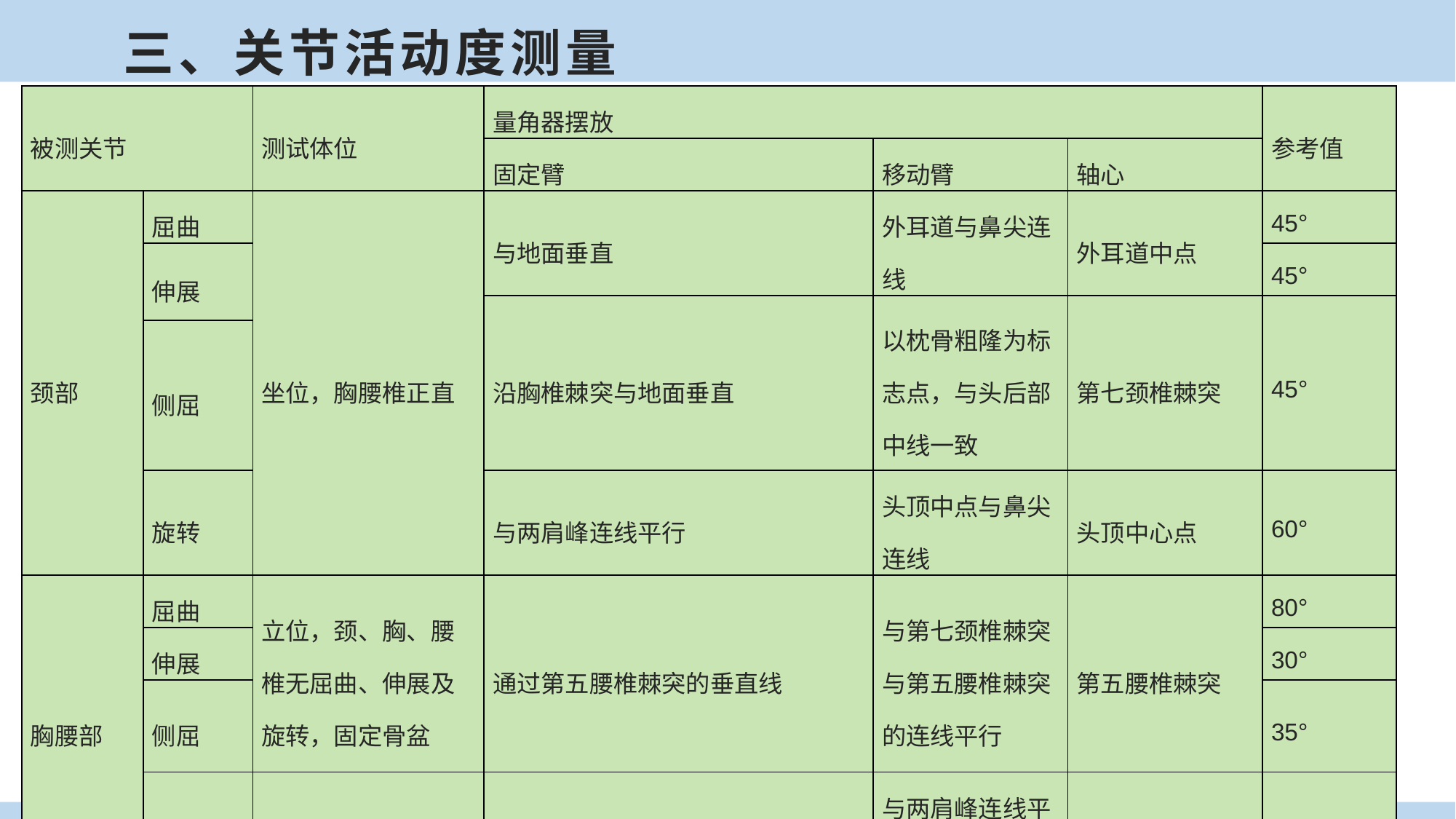

脊柱常见关节活动度测量
三、关节活动度测量
| 被测关节 |  | 测试体位 | 量角器摆放 |  |  | 参考值 |
| --- | --- | --- | --- | --- | --- | --- |
|  |  |  | 固定臂 | 移动臂 | 轴心 |  |
| 颈部 | 屈曲 | 坐位，胸腰椎正直 | 与地面垂直 | 外耳道与鼻尖连线 | 外耳道中点 | 45° |
|  | 伸展 |  |  |  |  | 45° |
|  |  |  | 沿胸椎棘突与地面垂直 | 以枕骨粗隆为标志点，与头后部中线一致 | 第七颈椎棘突 | 45° |
|  | 侧屈 |  |  |  |  |  |
|  | 旋转 |  | 与两肩峰连线平行 | 头顶中点与鼻尖连线 | 头顶中心点 | 60° |
| 胸腰部 | 屈曲 | 立位，颈、胸、腰椎无屈曲、伸展及旋转，固定骨盆 | 通过第五腰椎棘突的垂直线 | 与第七颈椎棘突与第五腰椎棘突的连线平行 | 第五腰椎棘突 | 80° |
|  | 伸展 |  |  |  |  | 30° |
|  | 侧屈 |  |  |  |  | 35° |
|  | 旋转 | 坐位，固定骨盆 | 与两髂嵴上缘连线平行 | 与两肩峰连线平行 | 头顶中心点 | 45° |